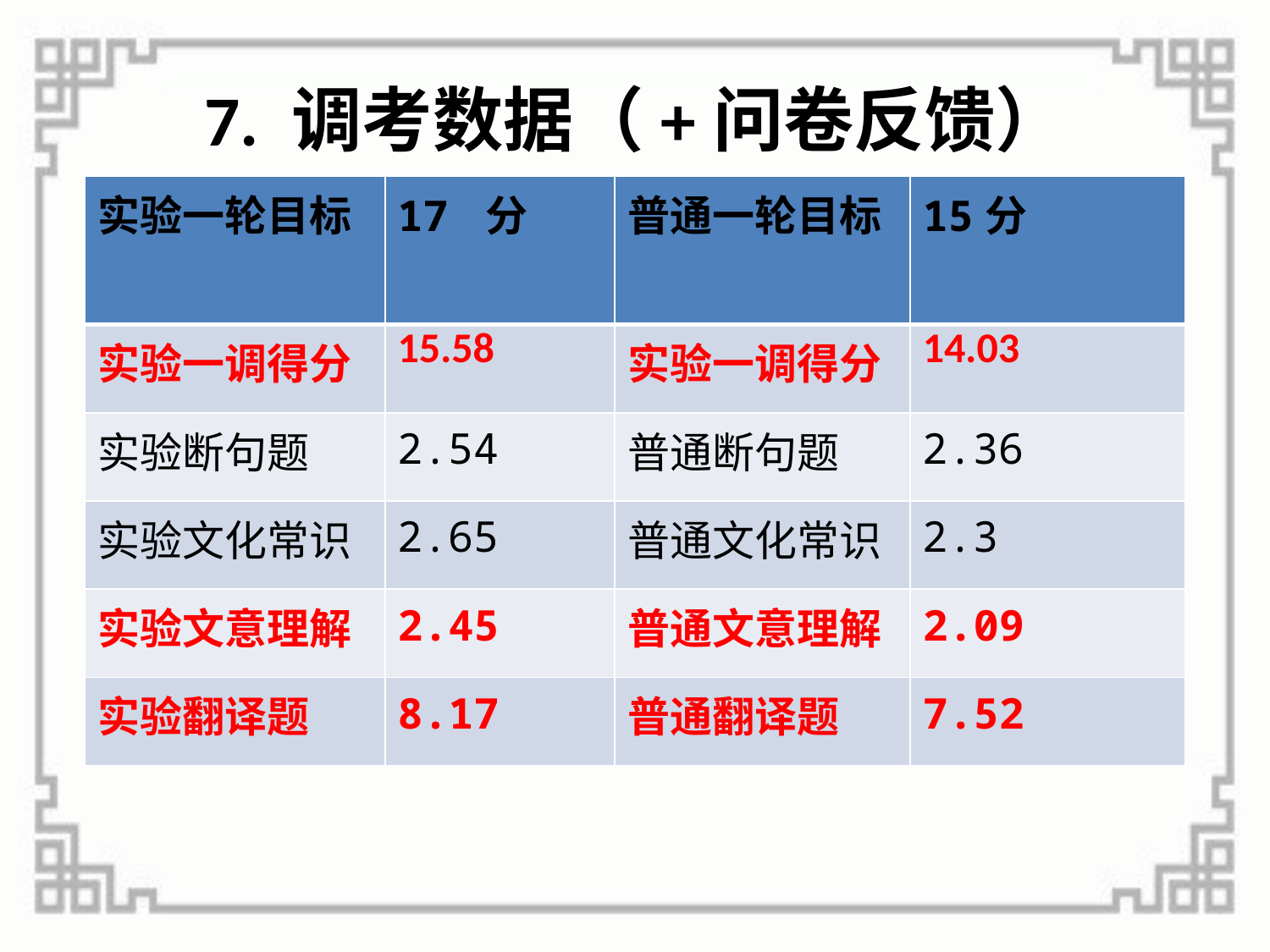

# 7. 调考数据（+问卷反馈）
| 实验一轮目标 | 17 分 | 普通一轮目标 | 15分 |
| --- | --- | --- | --- |
| 实验一调得分 | 15.58 | 实验一调得分 | 14.03 |
| 实验断句题 | 2.54 | 普通断句题 | 2.36 |
| 实验文化常识 | 2.65 | 普通文化常识 | 2.3 |
| 实验文意理解 | 2.45 | 普通文意理解 | 2.09 |
| 实验翻译题 | 8.17 | 普通翻译题 | 7.52 |